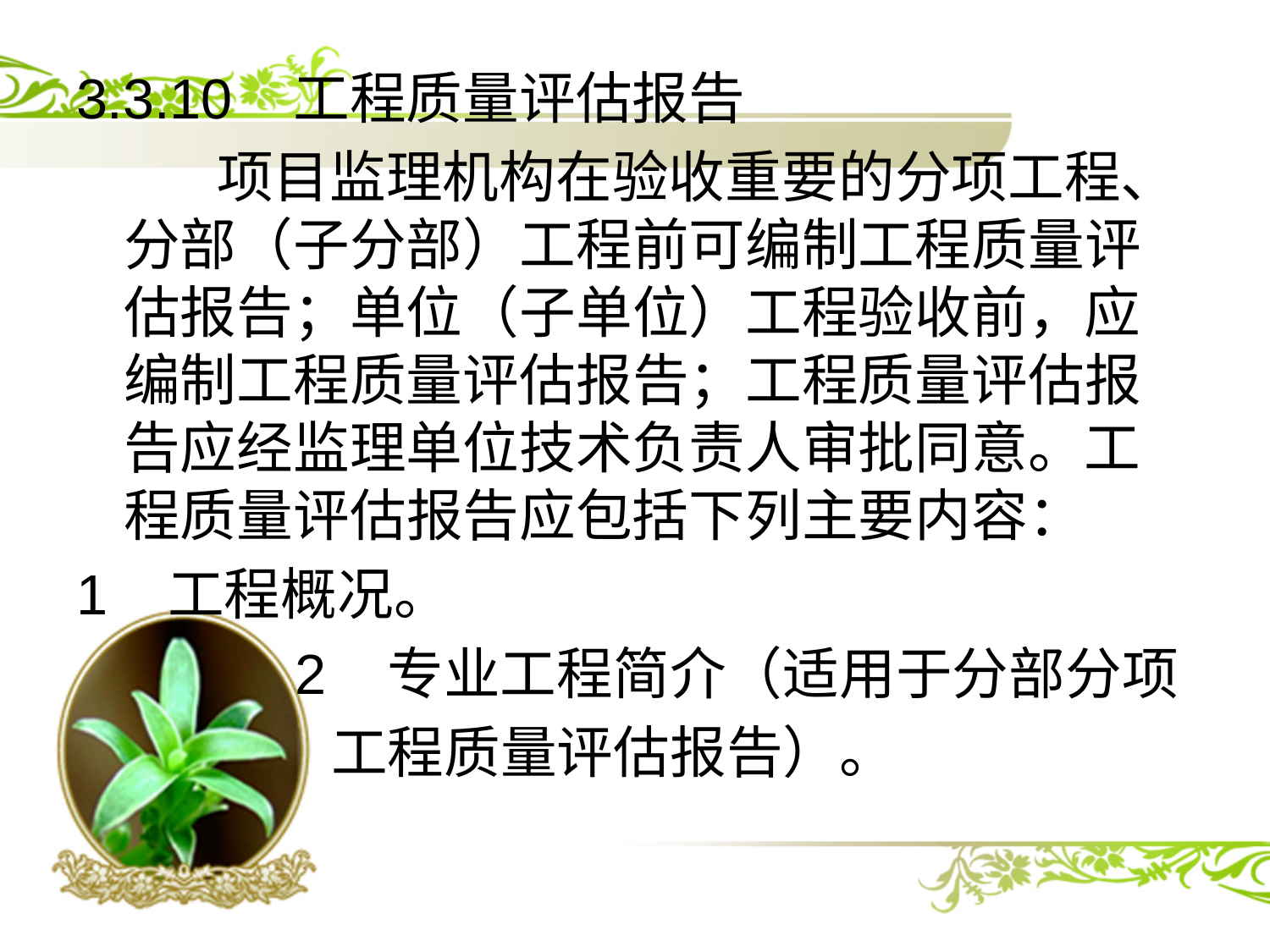

3.3.10   工程质量评估报告
          项目监理机构在验收重要的分项工程、分部（子分部）工程前可编制工程质量评估报告；单位（子单位）工程验收前，应编制工程质量评估报告；工程质量评估报告应经监理单位技术负责人审批同意。工程质量评估报告应包括下列主要内容：
1   工程概况。
              2   专业工程简介（适用于分部分项
                   工程质量评估报告）。